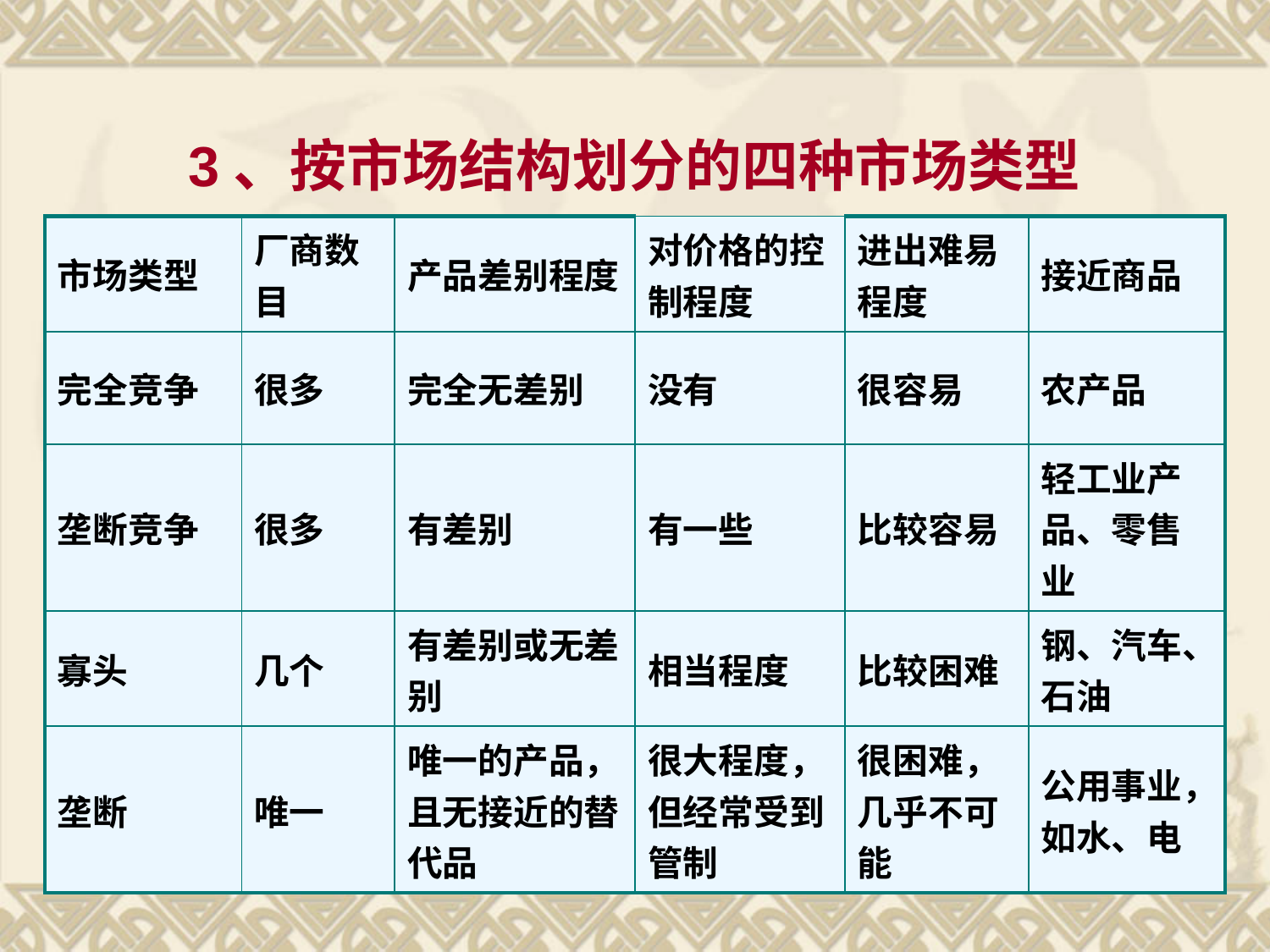

# 3、按市场结构划分的四种市场类型
| 市场类型 | 厂商数目 | 产品差别程度 | 对价格的控制程度 | 进出难易程度 | 接近商品 |
| --- | --- | --- | --- | --- | --- |
| 完全竞争 | 很多 | 完全无差别 | 没有 | 很容易 | 农产品 |
| 垄断竞争 | 很多 | 有差别 | 有一些 | 比较容易 | 轻工业产品、零售业 |
| 寡头 | 几个 | 有差别或无差别 | 相当程度 | 比较困难 | 钢、汽车、石油 |
| 垄断 | 唯一 | 唯一的产品，且无接近的替代品 | 很大程度，但经常受到管制 | 很困难，几乎不可能 | 公用事业，如水、电 |